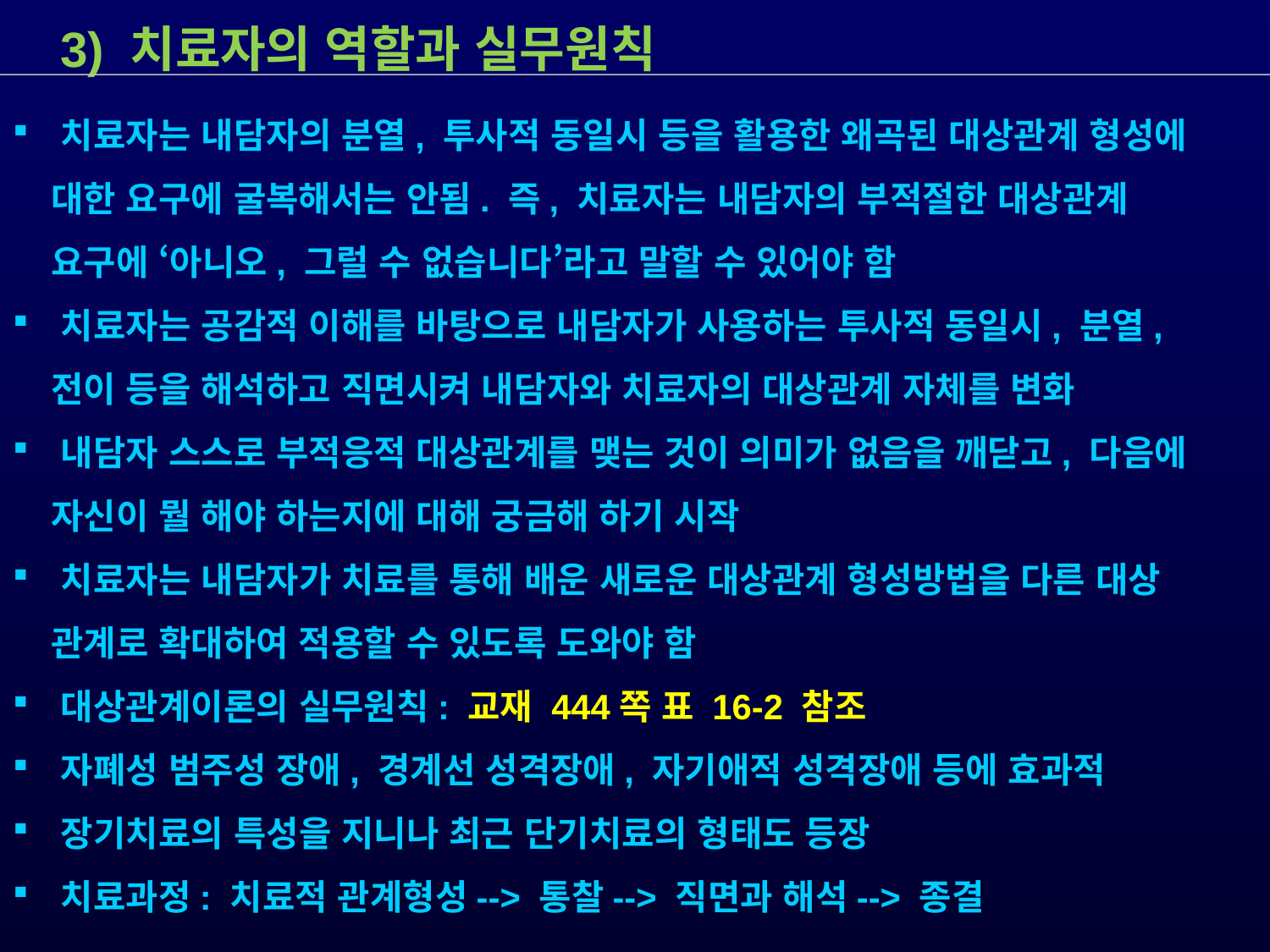

3) 치료자의 역할과 실무원칙

 치료자는 내담자의 분열, 투사적 동일시 등을 활용한 왜곡된 대상관계 형성에
   대한 요구에 굴복해서는 안됨. 즉, 치료자는 내담자의 부적절한 대상관계
   요구에 ‘아니오, 그럴 수 없습니다’라고 말할 수 있어야 함
 치료자는 공감적 이해를 바탕으로 내담자가 사용하는 투사적 동일시, 분열,
   전이 등을 해석하고 직면시켜 내담자와 치료자의 대상관계 자체를 변화
 내담자 스스로 부적응적 대상관계를 맺는 것이 의미가 없음을 깨닫고, 다음에
   자신이 뭘 해야 하는지에 대해 궁금해 하기 시작
 치료자는 내담자가 치료를 통해 배운 새로운 대상관계 형성방법을 다른 대상
   관계로 확대하여 적용할 수 있도록 도와야 함
 대상관계이론의 실무원칙: 교재 444쪽 표 16-2 참조
 자폐성 범주성 장애, 경계선 성격장애, 자기애적 성격장애 등에 효과적
 장기치료의 특성을 지니나 최근 단기치료의 형태도 등장
 치료과정: 치료적 관계형성--> 통찰--> 직면과 해석--> 종결